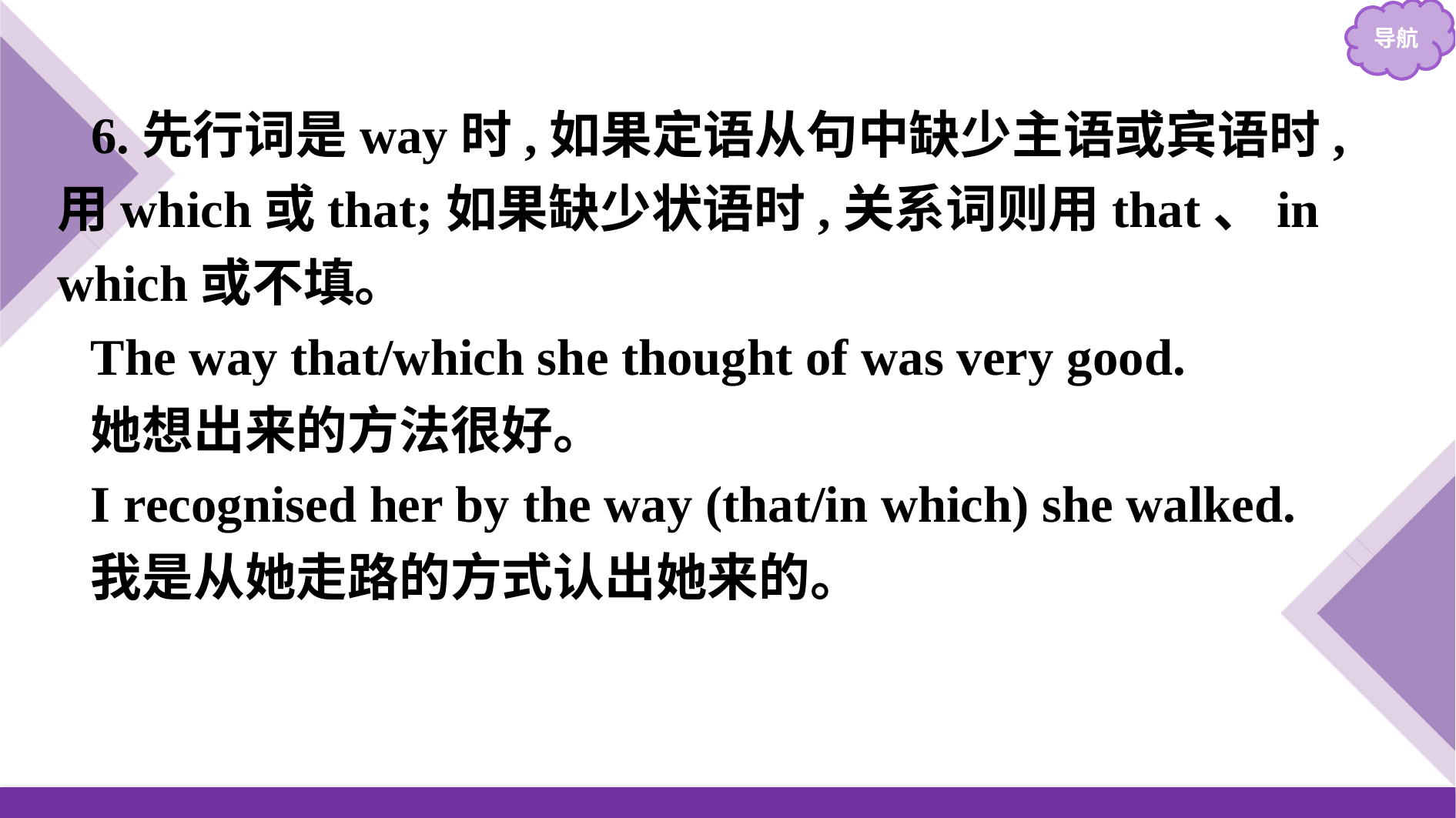

6.先行词是way时,如果定语从句中缺少主语或宾语时,用which或that;如果缺少状语时,关系词则用that、in which或不填。
The way that/which she thought of was very good.
她想出来的方法很好。
I recognised her by the way (that/in which) she walked.
我是从她走路的方式认出她来的。